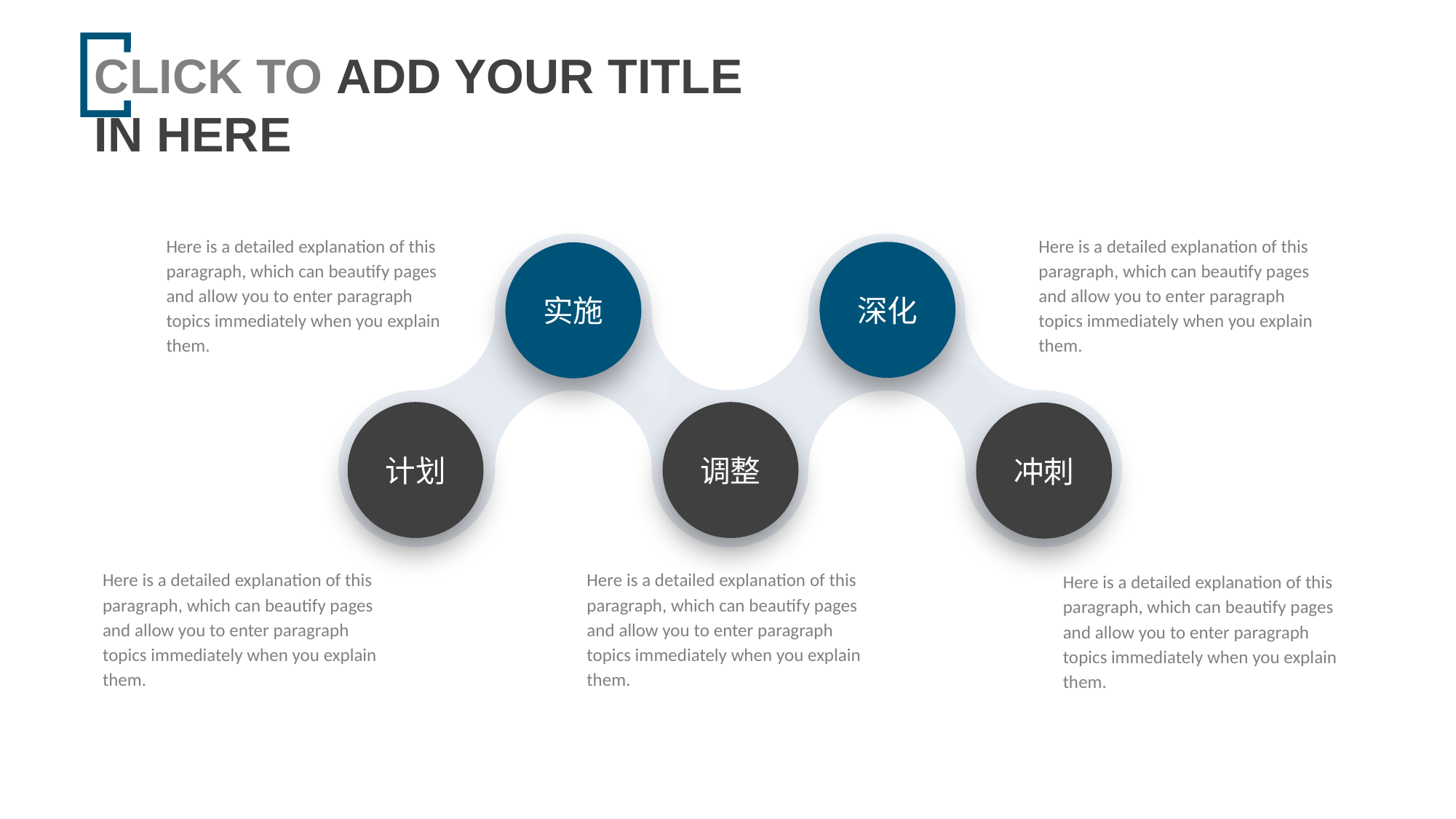

CLICK TO ADD YOUR TITLE IN HERE
e7d195523061f1c01ef2b70529884c179423570dbaad84926380ABC1F97BAEF0C8FC051856578EAB7874501A1FFE158C4981707381814BCC4D9A8E3554438DEE4FBCF5A5B4D2A8B0989AB57E8BAC65EB77E2D09FF131CC59EA9E4A9D8C5193CF33B4C665D9FFCB9FD5BF1978DE4ABAE5EDC832CC76654DC8A3C49933D22DDA1F036BB0B658159A33
Here is a detailed explanation of this paragraph, which can beautify pages and allow you to enter paragraph topics immediately when you explain them.
Here is a detailed explanation of this paragraph, which can beautify pages and allow you to enter paragraph topics immediately when you explain them.

深化
实施
计划
调整
冲刺
Here is a detailed explanation of this paragraph, which can beautify pages and allow you to enter paragraph topics immediately when you explain them.
Here is a detailed explanation of this paragraph, which can beautify pages and allow you to enter paragraph topics immediately when you explain them.
Here is a detailed explanation of this paragraph, which can beautify pages and allow you to enter paragraph topics immediately when you explain them.